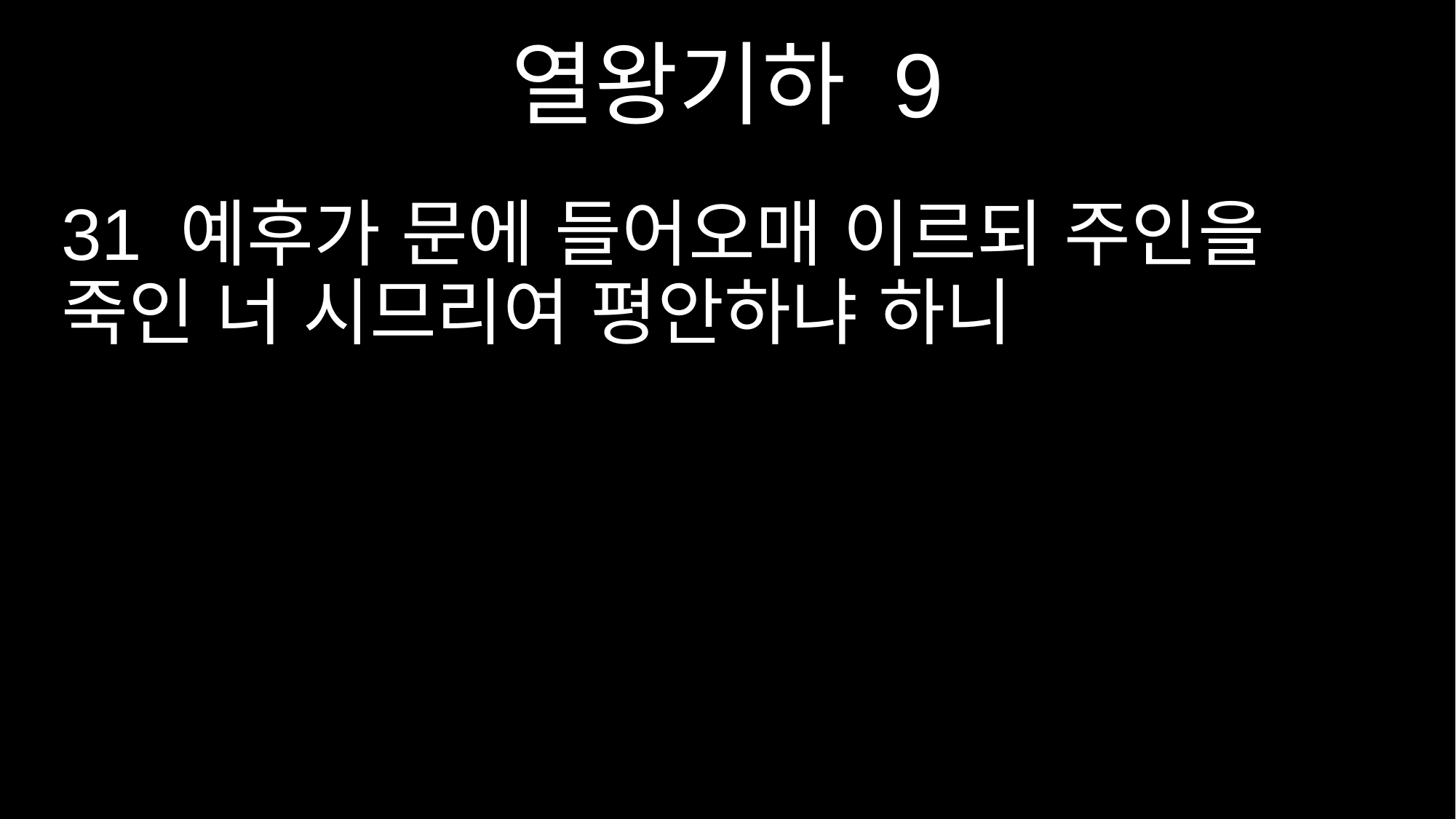

열왕기하 9
31 예후가 문에 들어오매 이르되 주인을 죽인 너 시므리여 평안하냐 하니